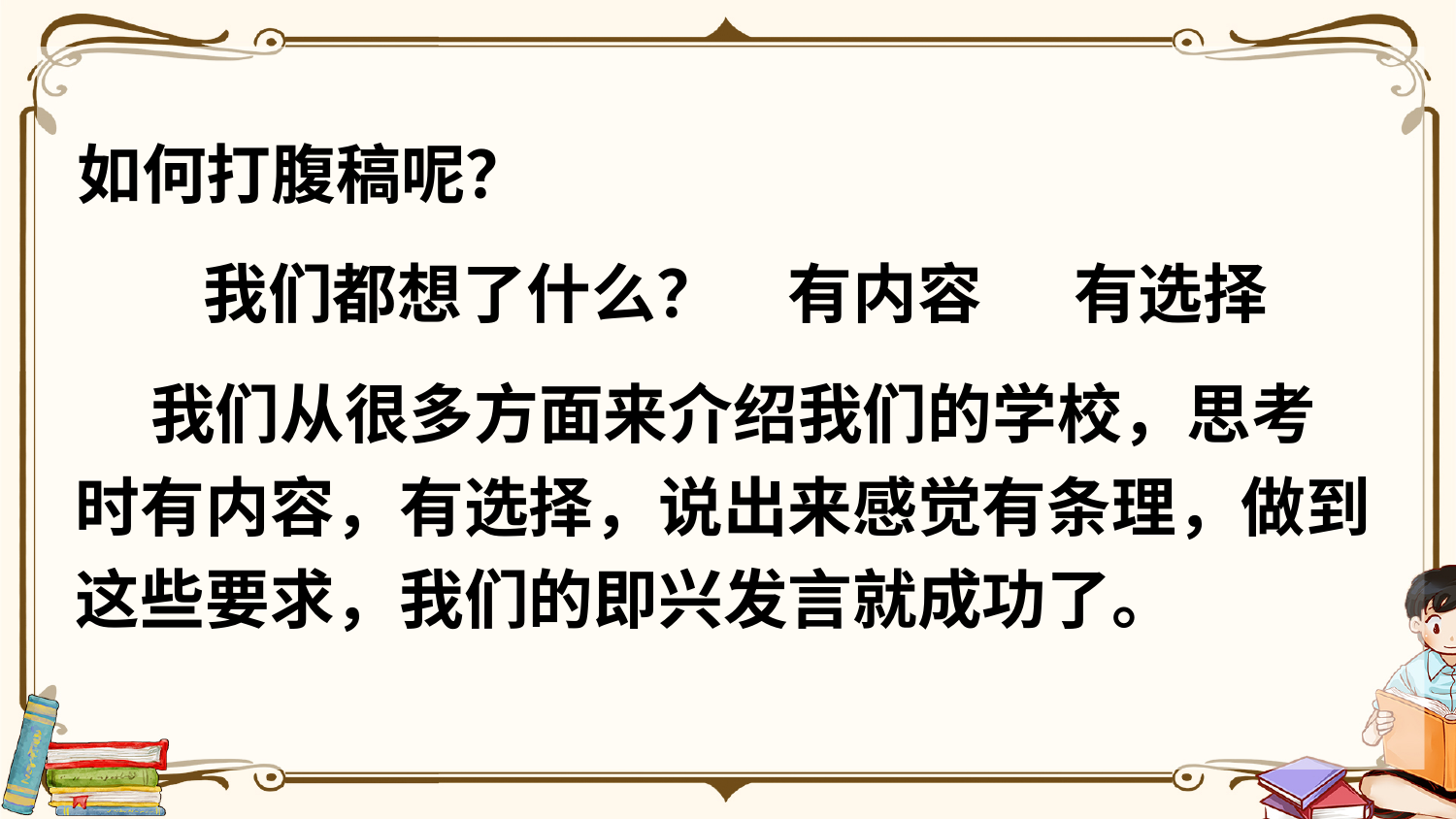

如何打腹稿呢？
我们都想了什么？
有内容
有选择
    我们从很多方面来介绍我们的学校，思考时有内容，有选择，说出来感觉有条理，做到这些要求，我们的即兴发言就成功了。